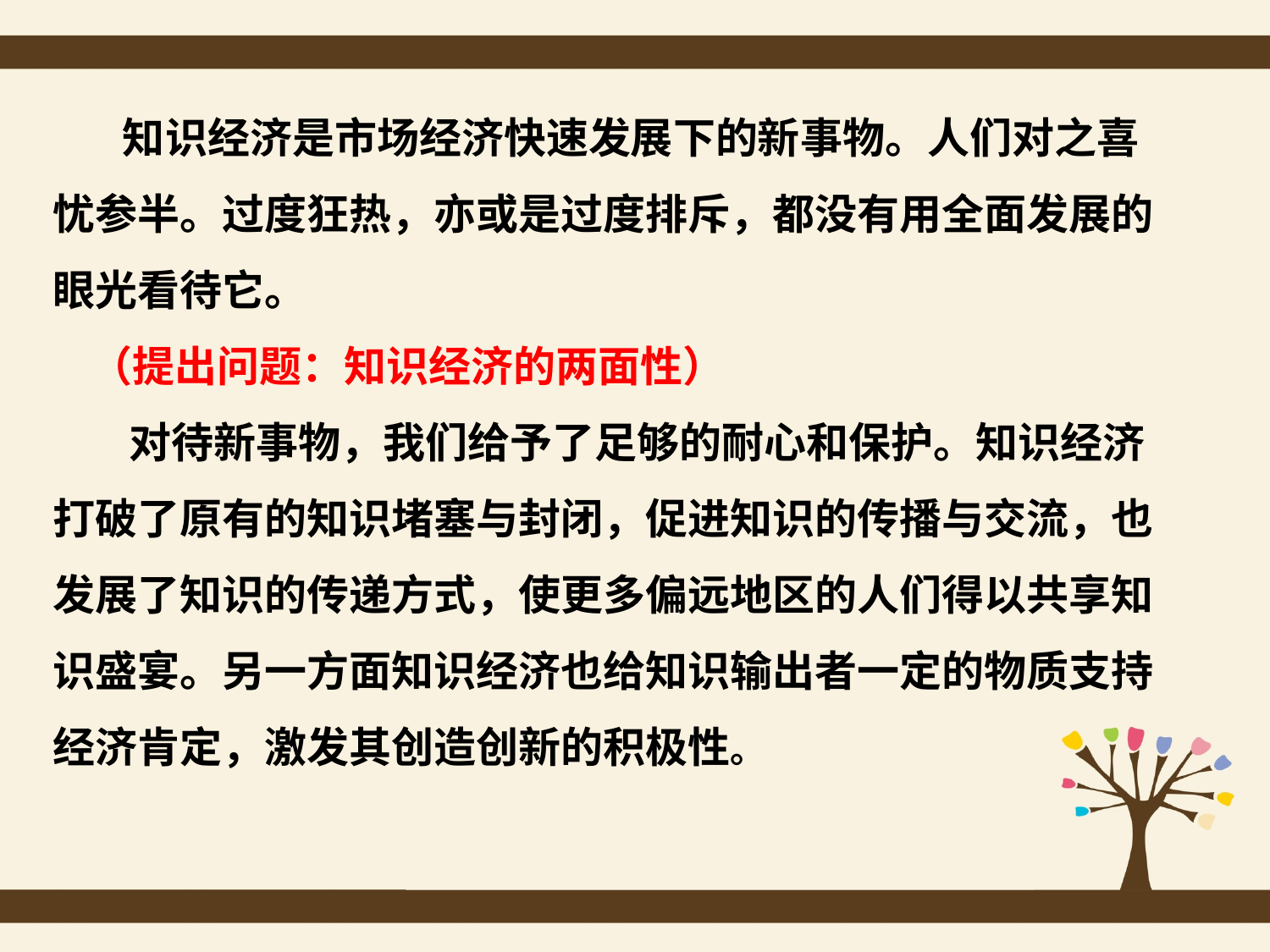

知识经济是市场经济快速发展下的新事物。人们对之喜忧参半。过度狂热，亦或是过度排斥，都没有用全面发展的眼光看待它。
（提出问题：知识经济的两面性）
   对待新事物，我们给予了足够的耐心和保护。知识经济打破了原有的知识堵塞与封闭，促进知识的传播与交流，也发展了知识的传递方式，使更多偏远地区的人们得以共享知识盛宴。另一方面知识经济也给知识输出者一定的物质支持经济肯定，激发其创造创新的积极性。